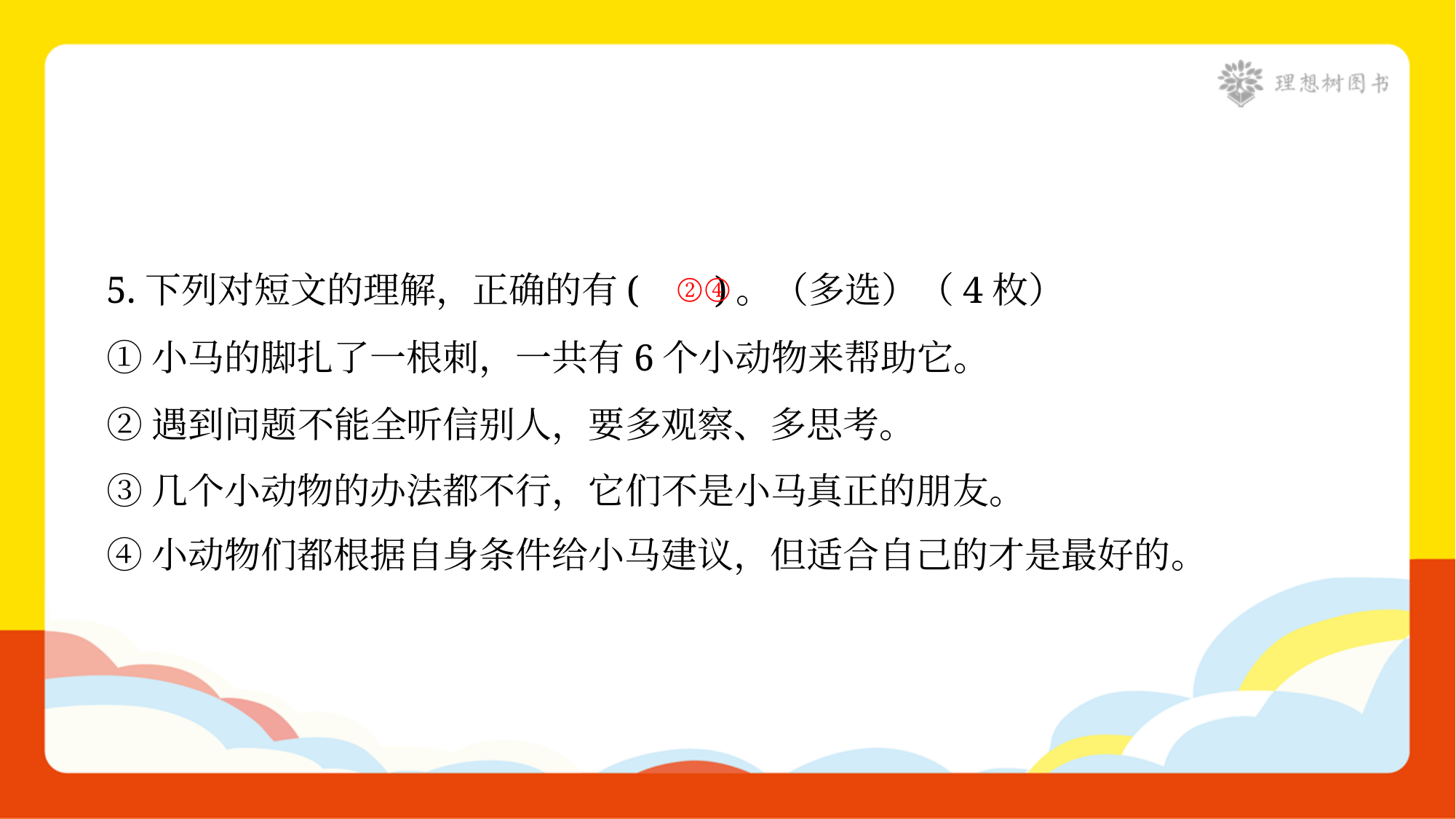

②④
5.下列对短文的理解，正确的有(        )。（多选）（4枚）
①小马的脚扎了一根刺，一共有6个小动物来帮助它。
②遇到问题不能全听信别人，要多观察、多思考。
③几个小动物的办法都不行，它们不是小马真正的朋友。
④小动物们都根据自身条件给小马建议，但适合自己的才是最好的。